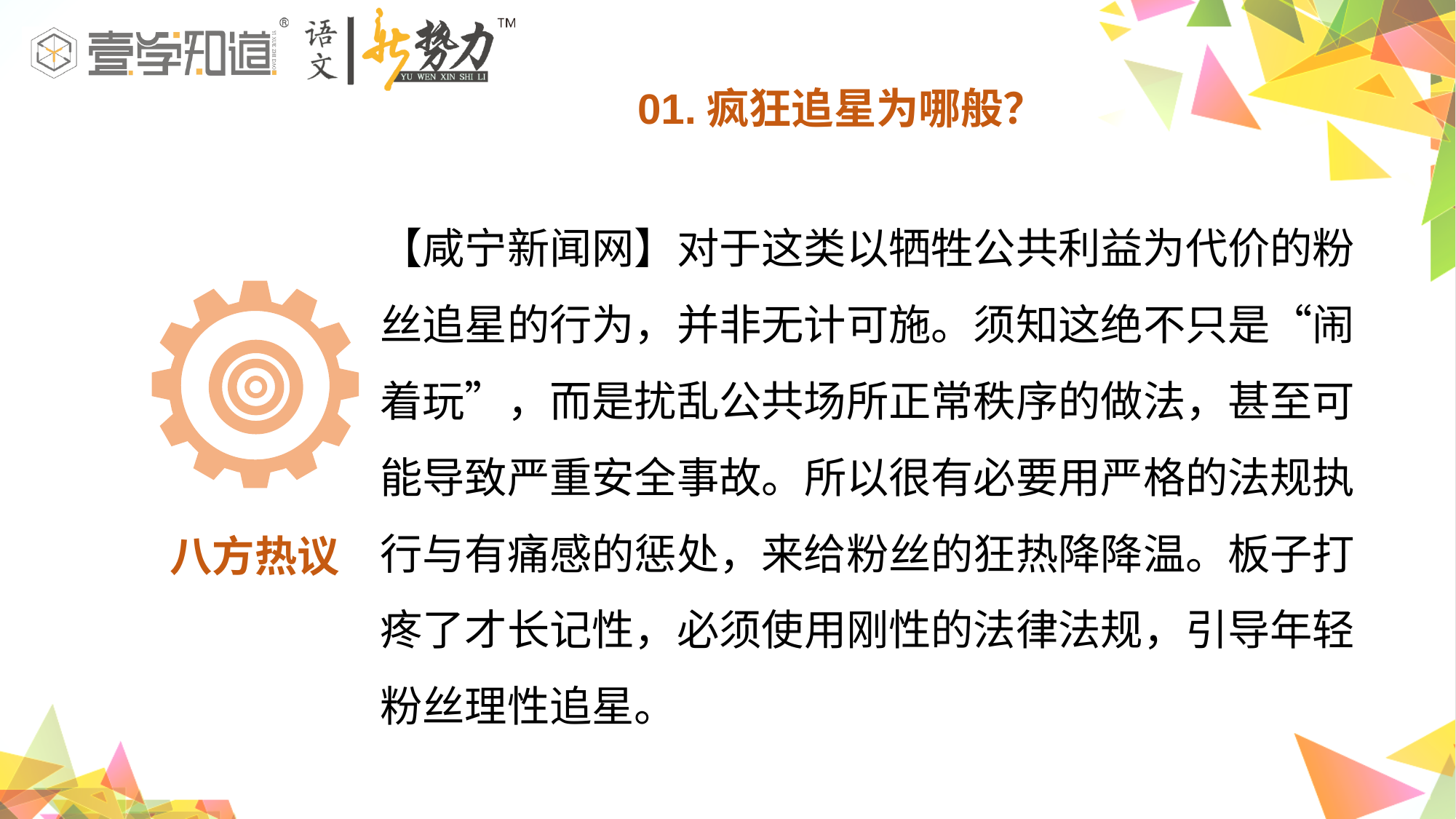

01.疯狂追星为哪般？
【咸宁新闻网】对于这类以牺牲公共利益为代价的粉丝追星的行为，并非无计可施。须知这绝不只是“闹着玩”，而是扰乱公共场所正常秩序的做法，甚至可能导致严重安全事故。所以很有必要用严格的法规执行与有痛感的惩处，来给粉丝的狂热降降温。板子打疼了才长记性，必须使用刚性的法律法规，引导年轻粉丝理性追星。

八方热议